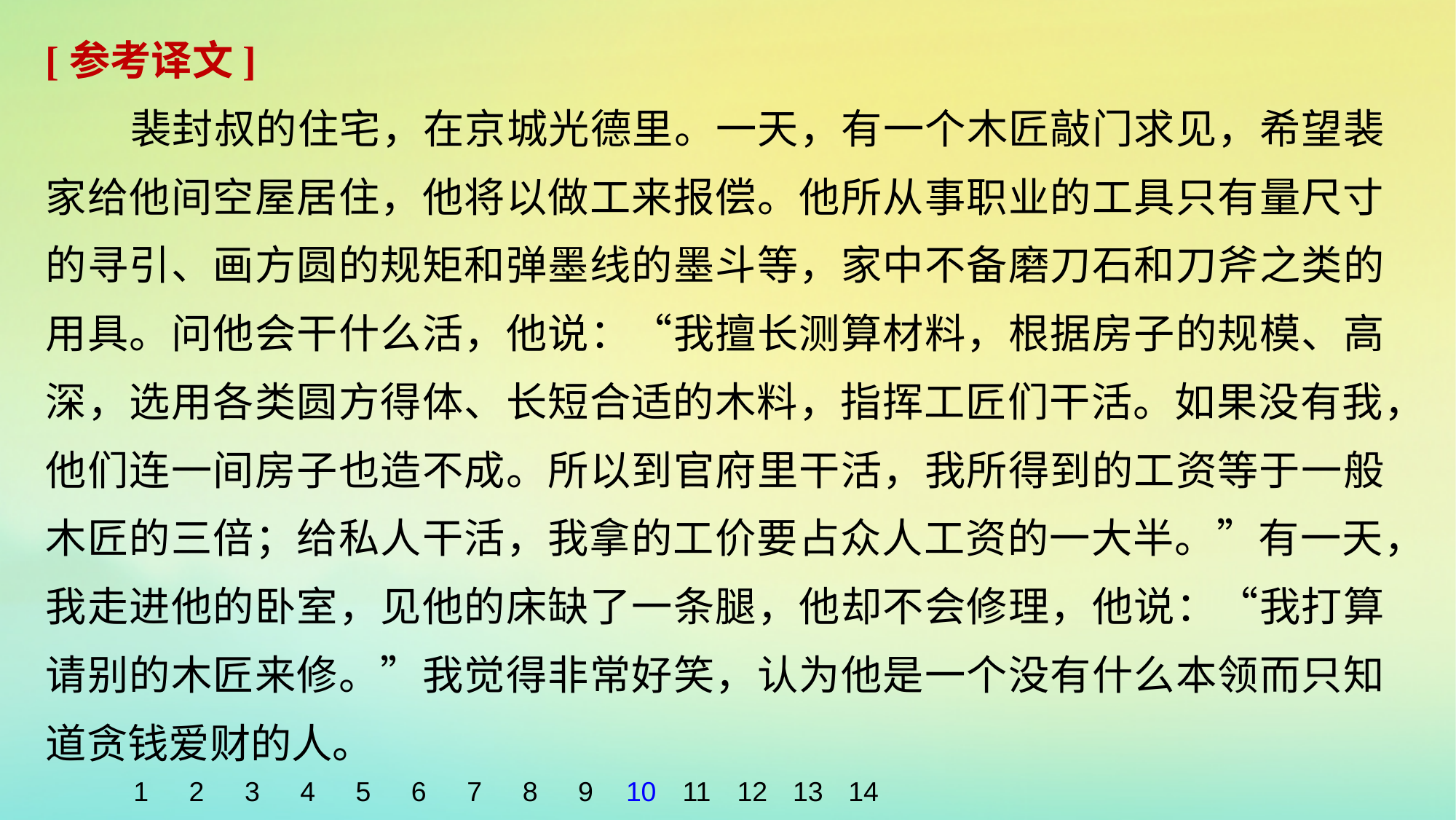

[参考译文]
裴封叔的住宅，在京城光德里。一天，有一个木匠敲门求见，希望裴家给他间空屋居住，他将以做工来报偿。他所从事职业的工具只有量尺寸的寻引、画方圆的规矩和弹墨线的墨斗等，家中不备磨刀石和刀斧之类的用具。问他会干什么活，他说：“我擅长测算材料，根据房子的规模、高深，选用各类圆方得体、长短合适的木料，指挥工匠们干活。如果没有我，他们连一间房子也造不成。所以到官府里干活，我所得到的工资等于一般木匠的三倍；给私人干活，我拿的工价要占众人工资的一大半。”有一天，我走进他的卧室，见他的床缺了一条腿，他却不会修理，他说：“我打算请别的木匠来修。”我觉得非常好笑，认为他是一个没有什么本领而只知道贪钱爱财的人。
1
2
3
4
5
6
7
8
9
10
11
12
13
14